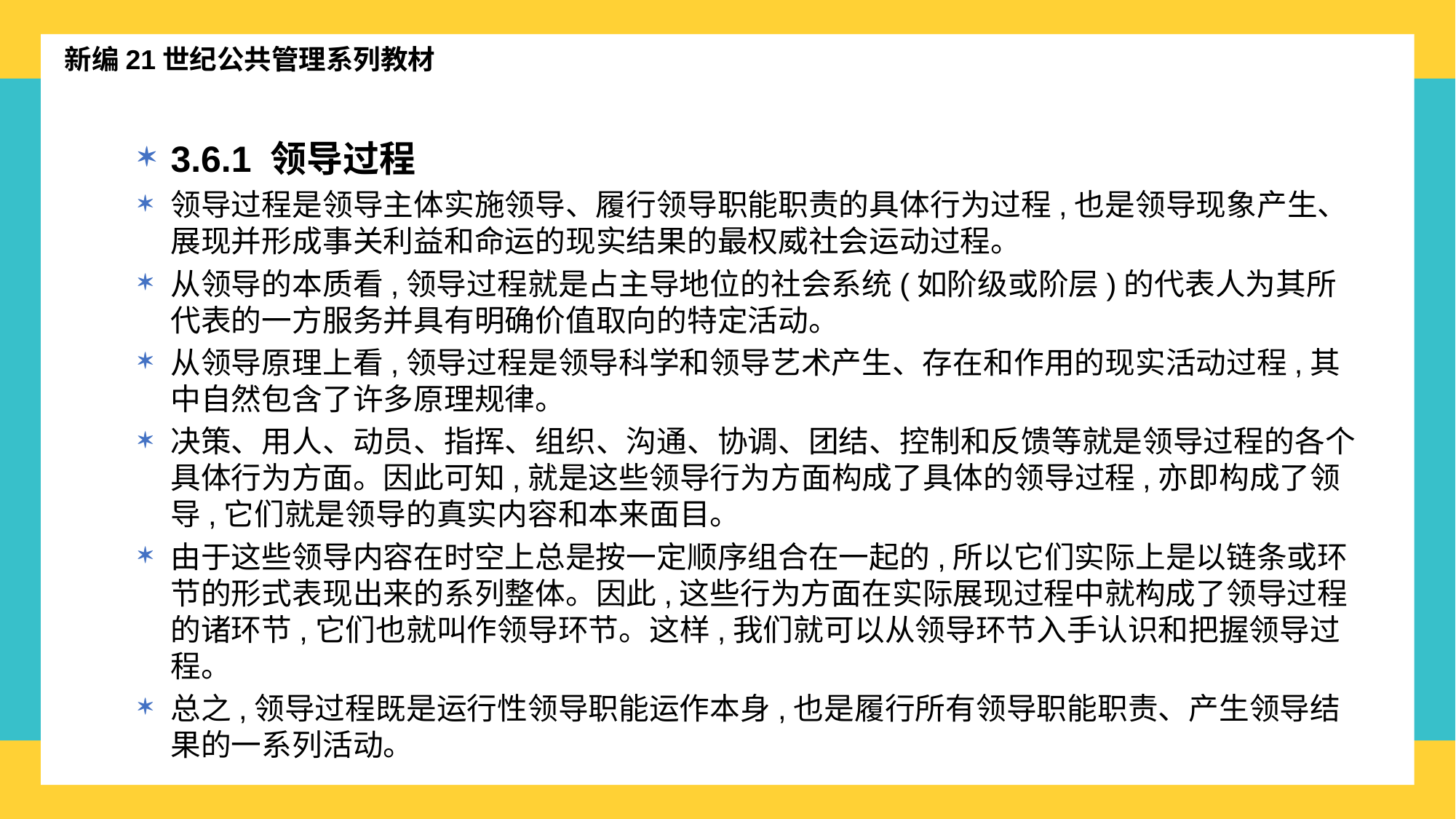

新编21世纪公共管理系列教材
3.6.1 领导过程
领导过程是领导主体实施领导、履行领导职能职责的具体行为过程,也是领导现象产生、展现并形成事关利益和命运的现实结果的最权威社会运动过程。
从领导的本质看,领导过程就是占主导地位的社会系统(如阶级或阶层)的代表人为其所代表的一方服务并具有明确价值取向的特定活动。
从领导原理上看,领导过程是领导科学和领导艺术产生、存在和作用的现实活动过程,其中自然包含了许多原理规律。
决策、用人、动员、指挥、组织、沟通、协调、团结、控制和反馈等就是领导过程的各个具体行为方面。因此可知,就是这些领导行为方面构成了具体的领导过程,亦即构成了领导,它们就是领导的真实内容和本来面目。
由于这些领导内容在时空上总是按一定顺序组合在一起的,所以它们实际上是以链条或环节的形式表现出来的系列整体。因此,这些行为方面在实际展现过程中就构成了领导过程的诸环节,它们也就叫作领导环节。这样,我们就可以从领导环节入手认识和把握领导过程。
总之,领导过程既是运行性领导职能运作本身,也是履行所有领导职能职责、产生领导结果的一系列活动。